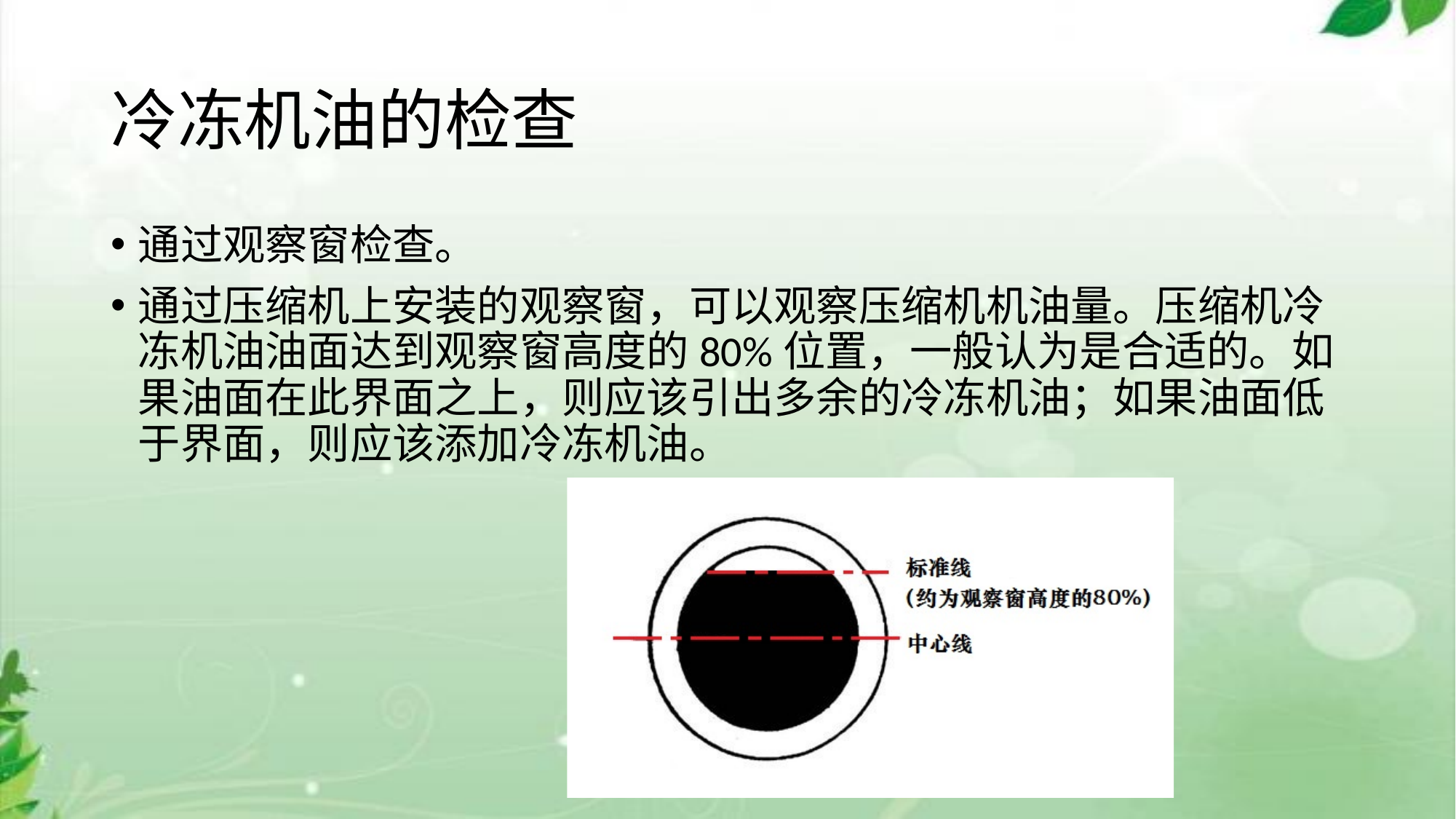

# 冷冻机油的检查
通过观察窗检查。
通过压缩机上安装的观察窗，可以观察压缩机机油量。压缩机冷冻机油油面达到观察窗高度的80%位置，一般认为是合适的。如果油面在此界面之上，则应该引出多余的冷冻机油；如果油面低于界面，则应该添加冷冻机油。